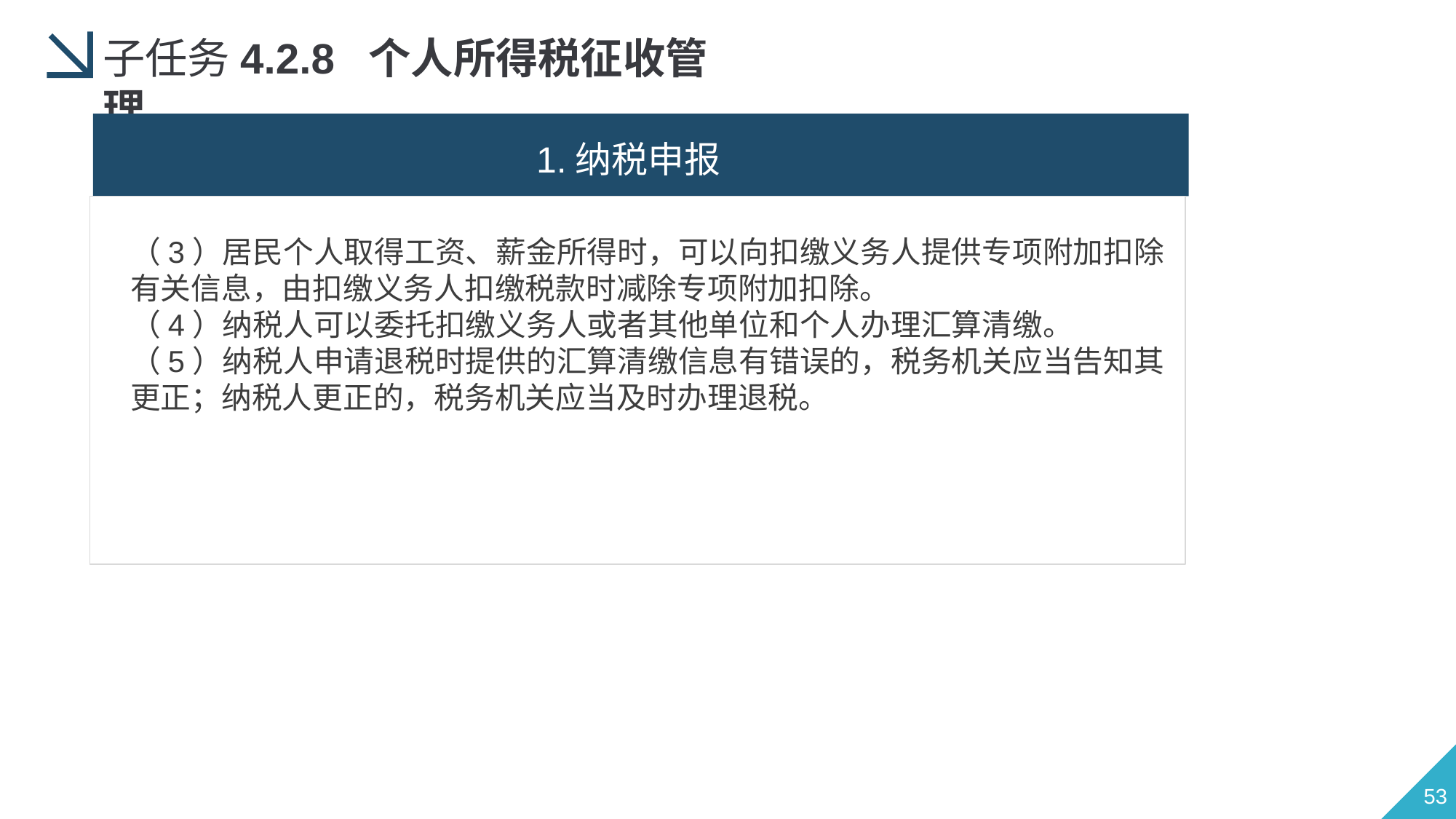

子任务4.2.8  个人所得税征收管理

1.纳税申报
（3）居民个人取得工资、薪金所得时，可以向扣缴义务人提供专项附加扣除有关信息，由扣缴义务人扣缴税款时减除专项附加扣除。
（4）纳税人可以委托扣缴义务人或者其他单位和个人办理汇算清缴。
（5）纳税人申请退税时提供的汇算清缴信息有错误的，税务机关应当告知其更正；纳税人更正的，税务机关应当及时办理退税。